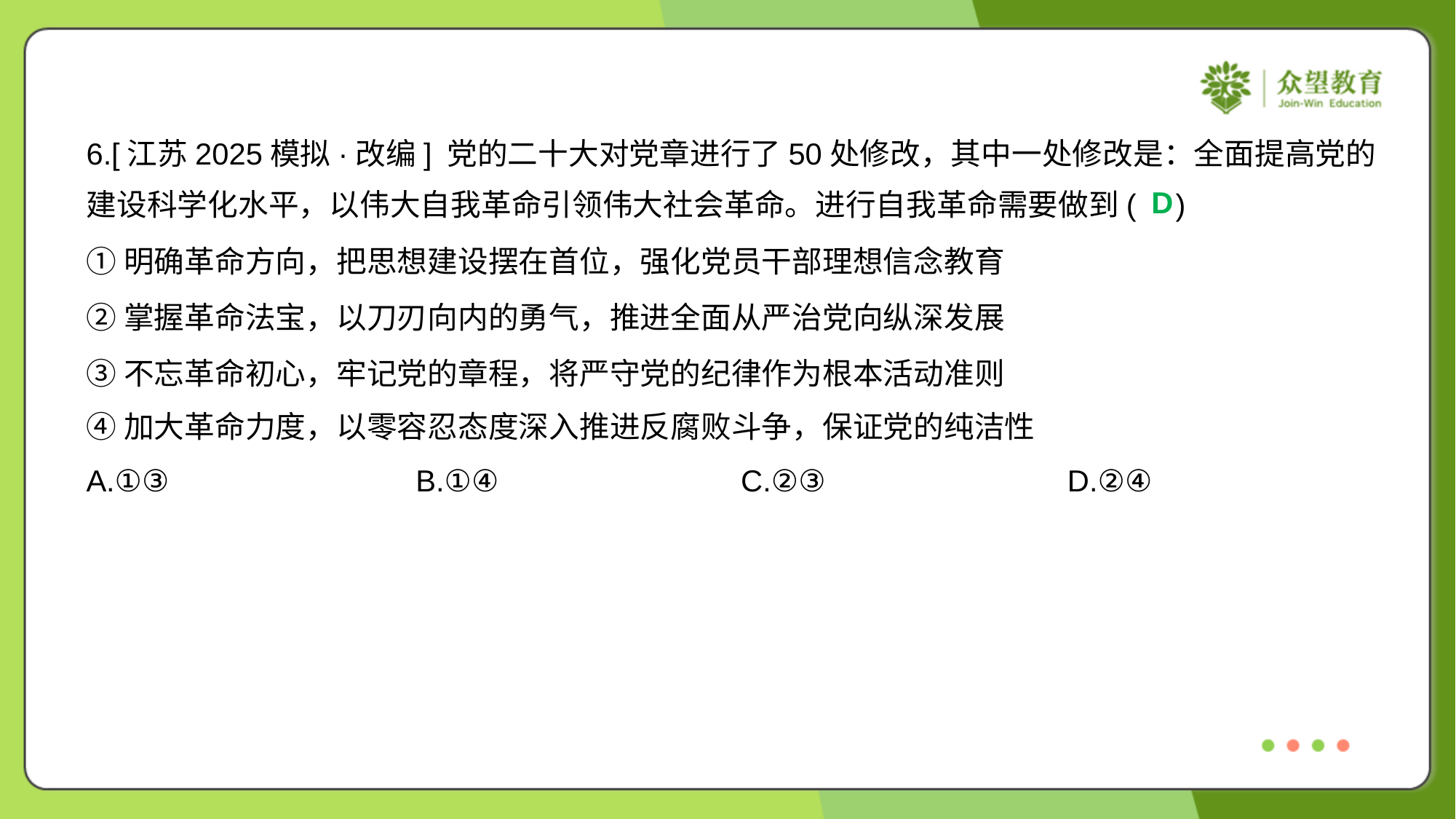

6.[江苏2025模拟·改编] 党的二十大对党章进行了50处修改，其中一处修改是：全面提高党的
建设科学化水平，以伟大自我革命引领伟大社会革命。进行自我革命需要做到(     )
D
①明确革命方向，把思想建设摆在首位，强化党员干部理想信念教育
②掌握革命法宝，以刀刃向内的勇气，推进全面从严治党向纵深发展
③不忘革命初心，牢记党的章程，将严守党的纪律作为根本活动准则
④加大革命力度，以零容忍态度深入推进反腐败斗争，保证党的纯洁性
A.①③	B.①④	C.②③	D.②④